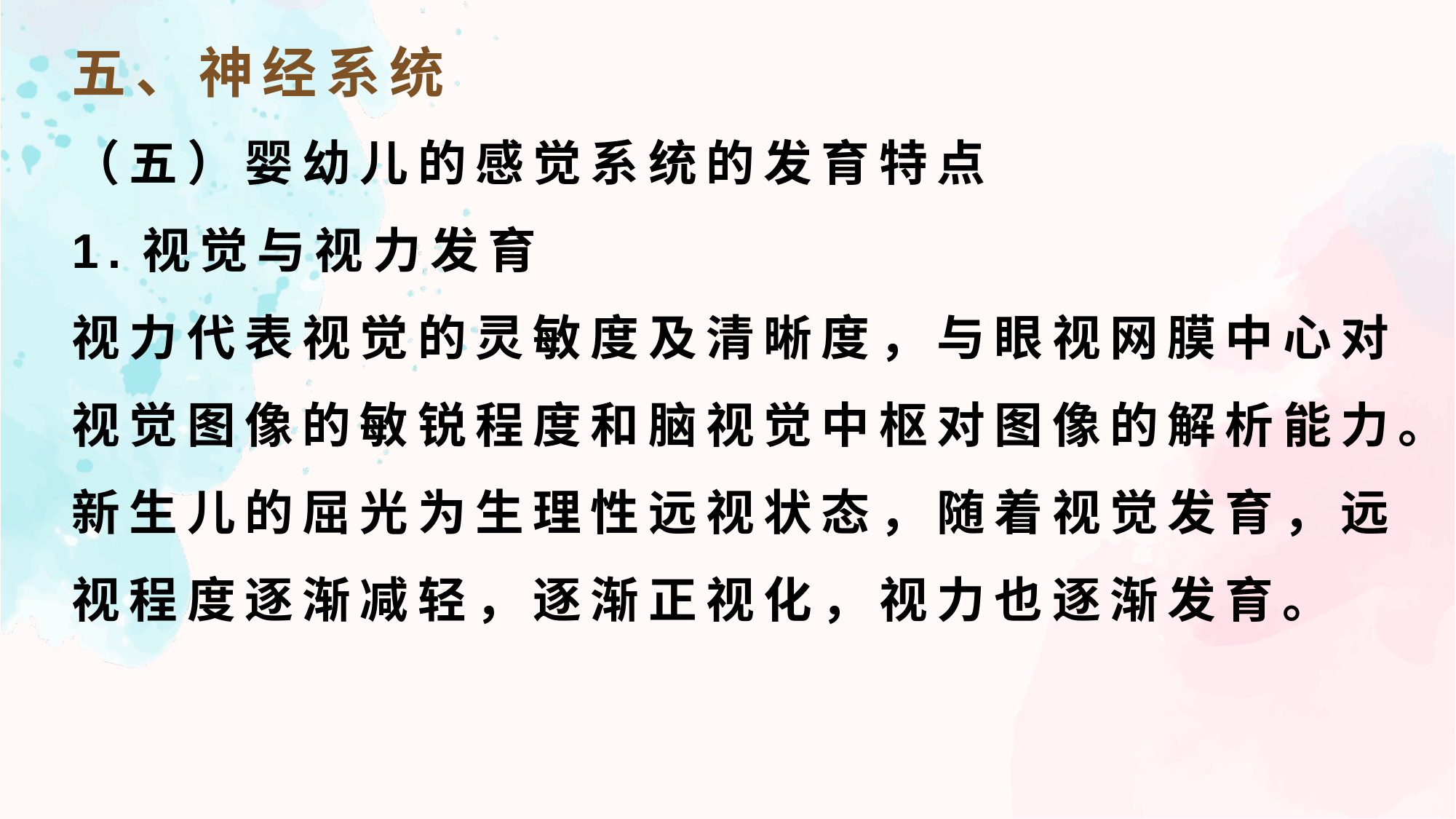

五、神经系统
（五）婴幼儿的感觉系统的发育特点
1.视觉与视力发育
视力代表视觉的灵敏度及清晰度，与眼视网膜中心对视觉图像的敏锐程度和脑视觉中枢对图像的解析能力。新生儿的屈光为生理性远视状态，随着视觉发育，远视程度逐渐减轻，逐渐正视化，视力也逐渐发育。